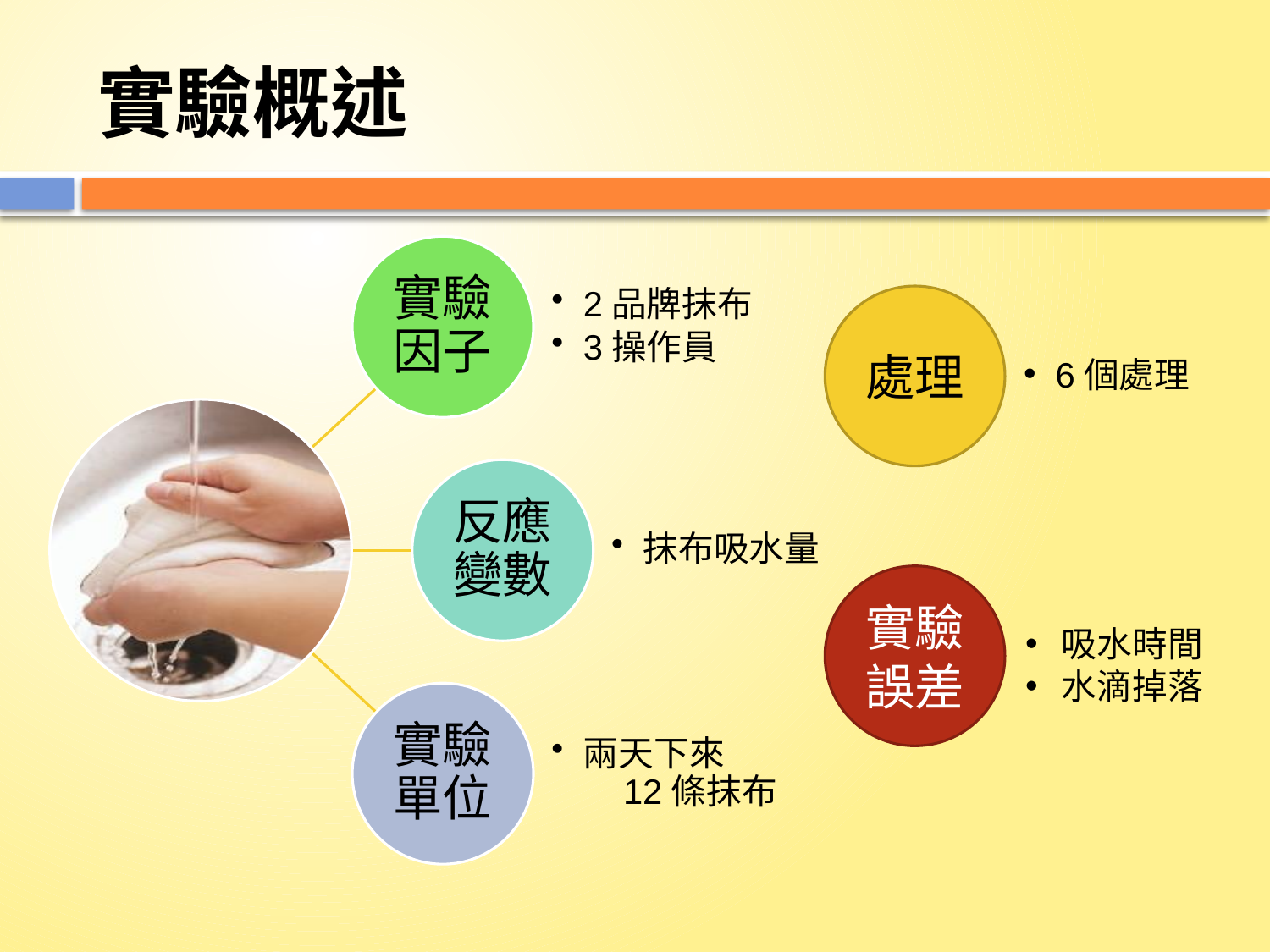

# 實驗概述
實驗因子
2品牌抹布
3操作員
反應變數
抹布吸水量
實驗單位
兩天下來                 12條抹布
處理
  6個處理
實驗誤差
  吸水時間
  水滴掉落